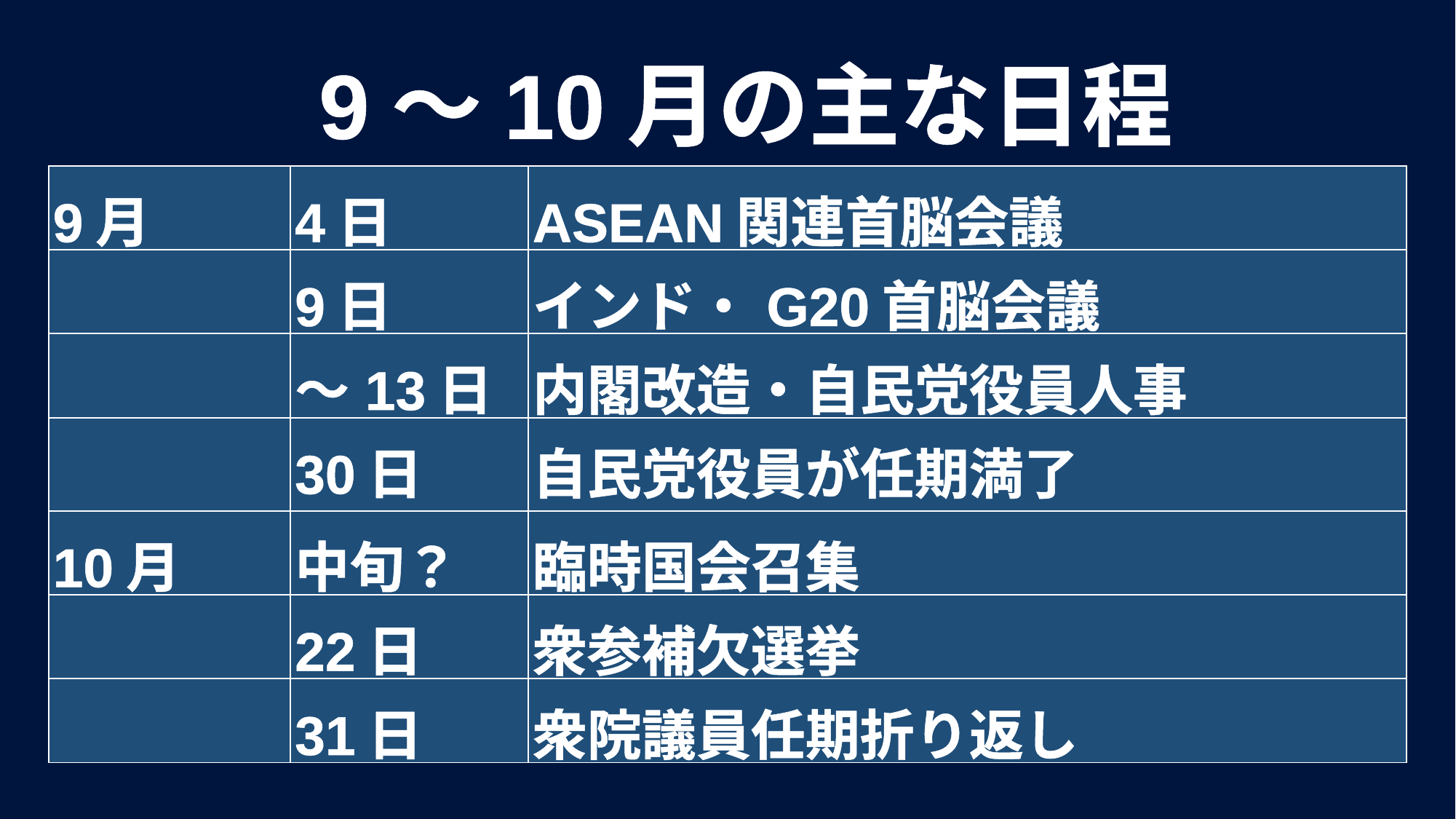

9～10月の主な日程
| 9月 | 4日 | ASEAN関連首脳会議 |
| --- | --- | --- |
|  | 9日 | インド・G20首脳会議 |
|  | ～13日 | 内閣改造・自民党役員人事 |
|  | 30日 | 自民党役員が任期満了 |
| 10月 | 中旬？ | 臨時国会召集 |
|  | 22日 | 衆参補欠選挙 |
|  | 31日 | 衆院議員任期折り返し |
|  |
| --- |